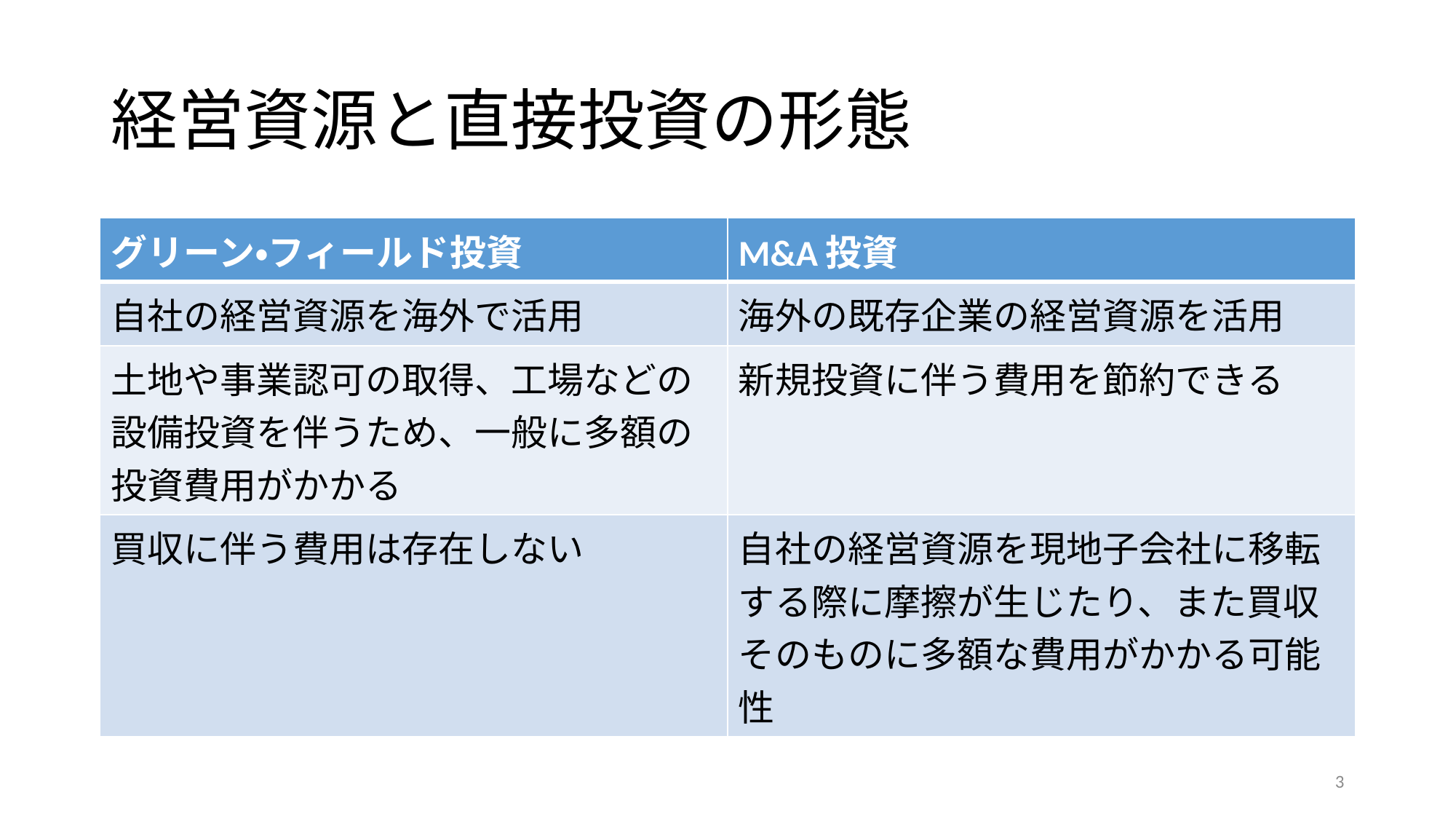

# 経営資源と直接投資の形態
| グリーン・フィールド投資 | M&A投資 |
| --- | --- |
| 自社の経営資源を海外で活用 | 海外の既存企業の経営資源を活用 |
| 土地や事業認可の取得、工場などの設備投資を伴うため、一般に多額の投資費用がかかる | 新規投資に伴う費用を節約できる |
| 買収に伴う費用は存在しない | 自社の経営資源を現地子会社に移転する際に摩擦が生じたり、また買収そのものに多額な費用がかかる可能性 |
3